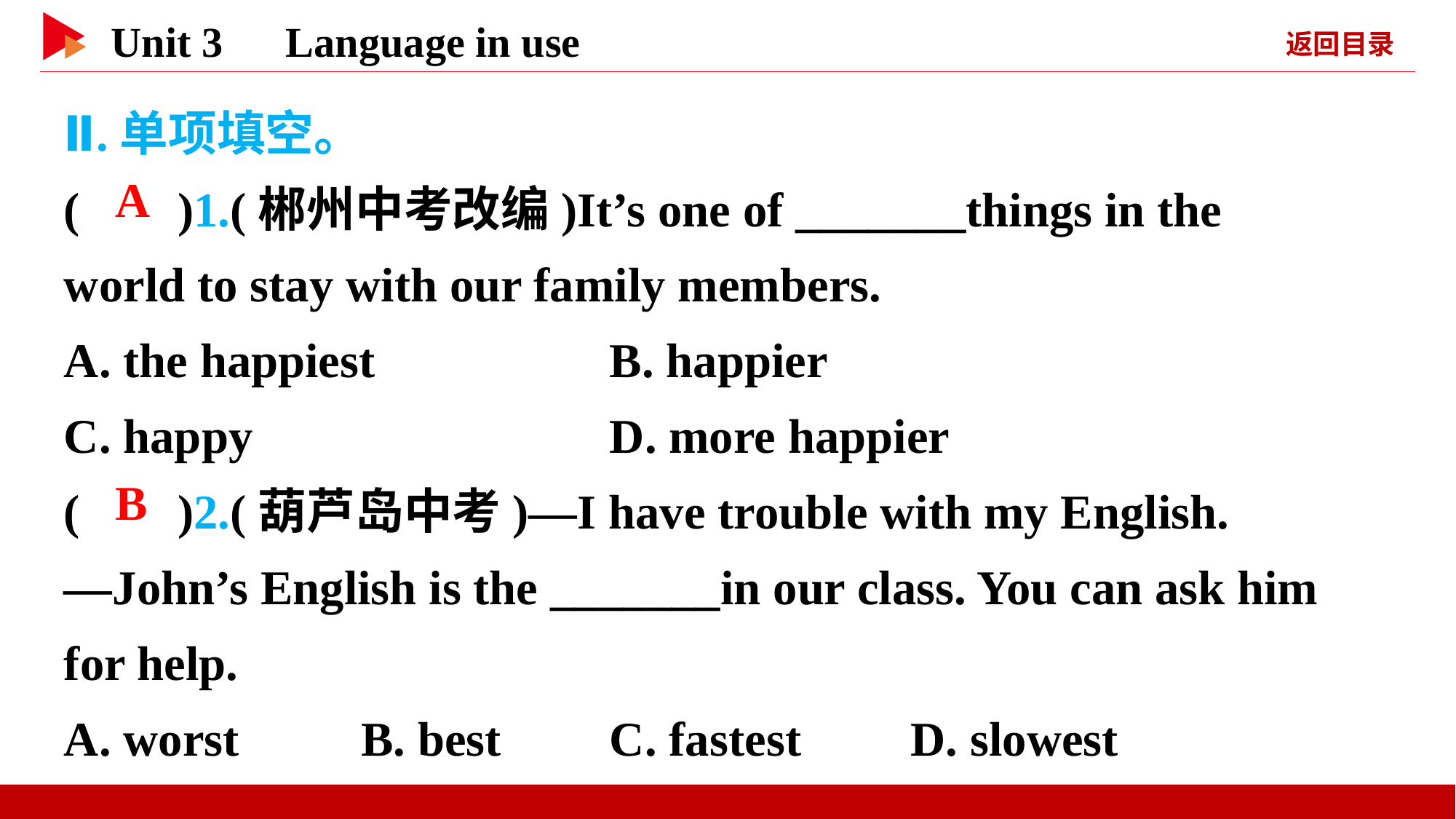

Ⅱ.单项填空。
(        )1.(郴州中考改编)It’s one of _______things in the world to stay with our family members.
A. the happiest　　　	B. happier
C. happy               	 	D. more happier
(        )2.(葫芦岛中考)—I have trouble with my English.
—John’s English is the _______in our class. You can ask him for help.
A. worst          B. best	C. fastest         D. slowest
   A
   B